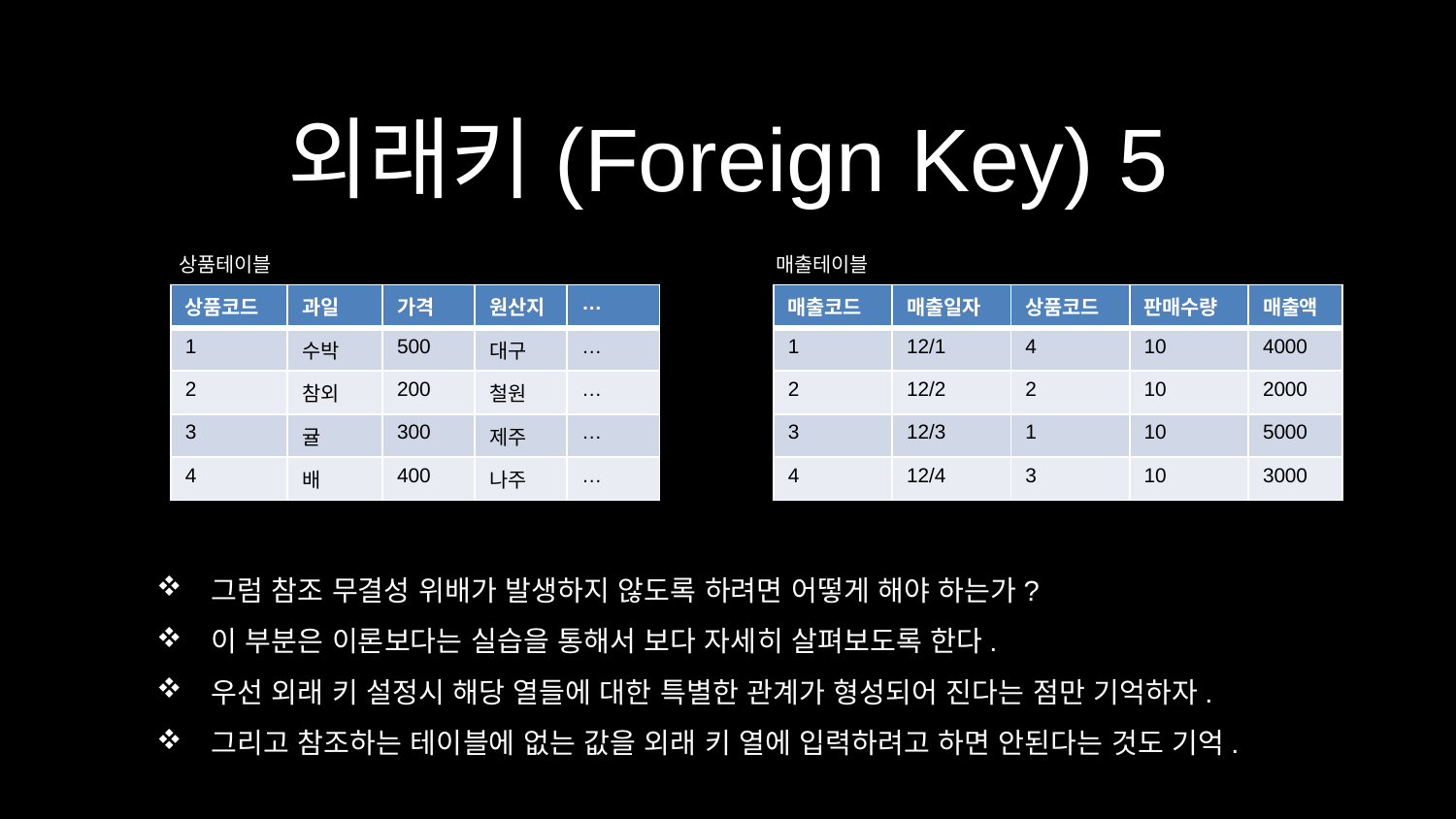

# 외래키(Foreign Key) 5
상품테이블
매출테이블
| 상품코드 | 과일 | 가격 | 원산지 | … |
| --- | --- | --- | --- | --- |
| 1 | 수박 | 500 | 대구 | … |
| 2 | 참외 | 200 | 철원 | … |
| 3 | 귤 | 300 | 제주 | … |
| 4 | 배 | 400 | 나주 | … |
| 매출코드 | 매출일자 | 상품코드 | 판매수량 | 매출액 |
| --- | --- | --- | --- | --- |
| 1 | 12/1 | 4 | 10 | 4000 |
| 2 | 12/2 | 2 | 10 | 2000 |
| 3 | 12/3 | 1 | 10 | 5000 |
| 4 | 12/4 | 3 | 10 | 3000 |
그럼 참조 무결성 위배가 발생하지 않도록 하려면 어떻게 해야 하는가?
이 부분은 이론보다는 실습을 통해서 보다 자세히 살펴보도록 한다.
우선 외래 키 설정시 해당 열들에 대한 특별한 관계가 형성되어 진다는 점만 기억하자.
그리고 참조하는 테이블에 없는 값을 외래 키 열에 입력하려고 하면 안된다는 것도 기억.